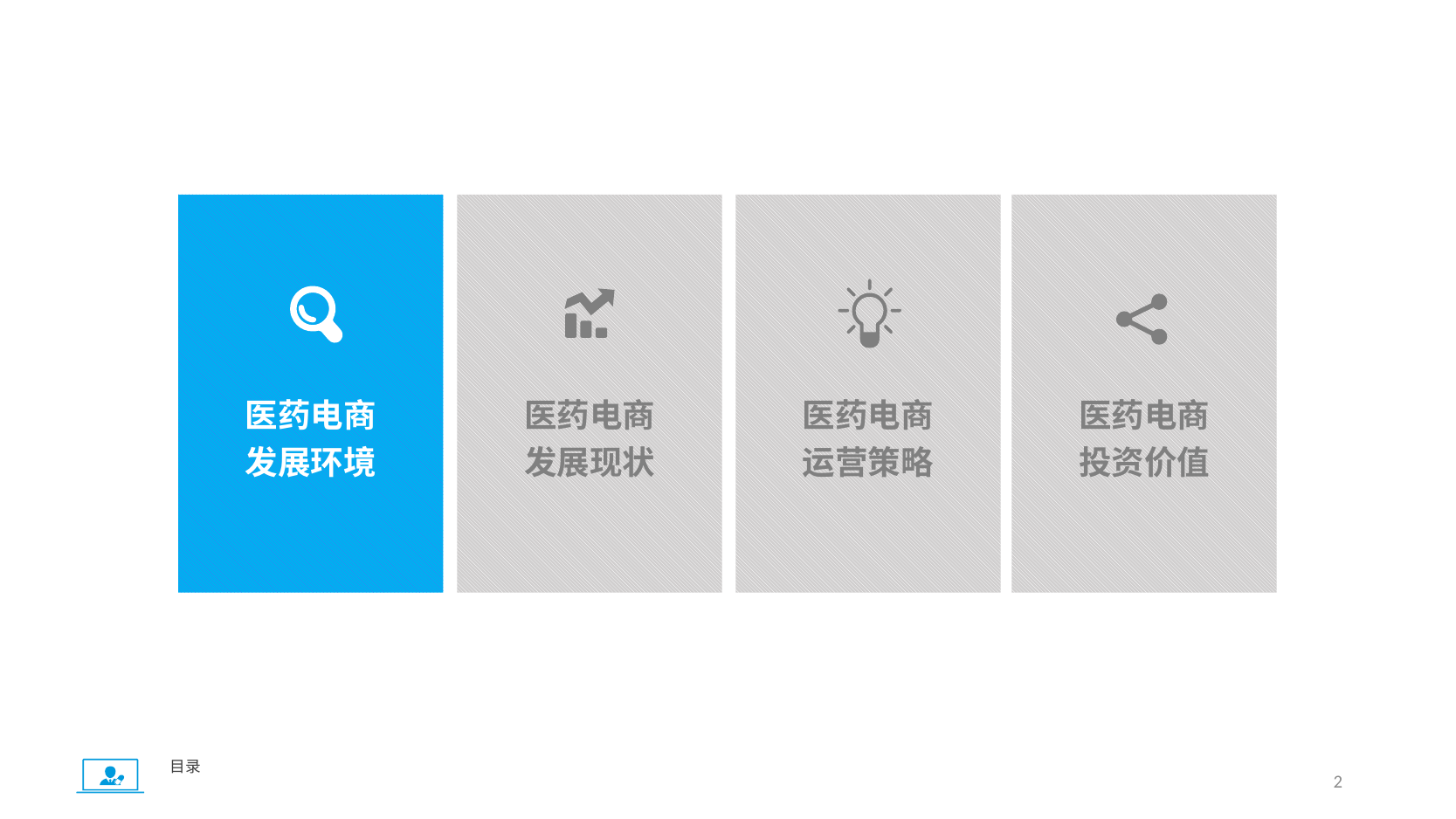

医药电商
发展环境
医药电商
发展现状
医药电商
运营策略

医药电商
投资价值

目录
2